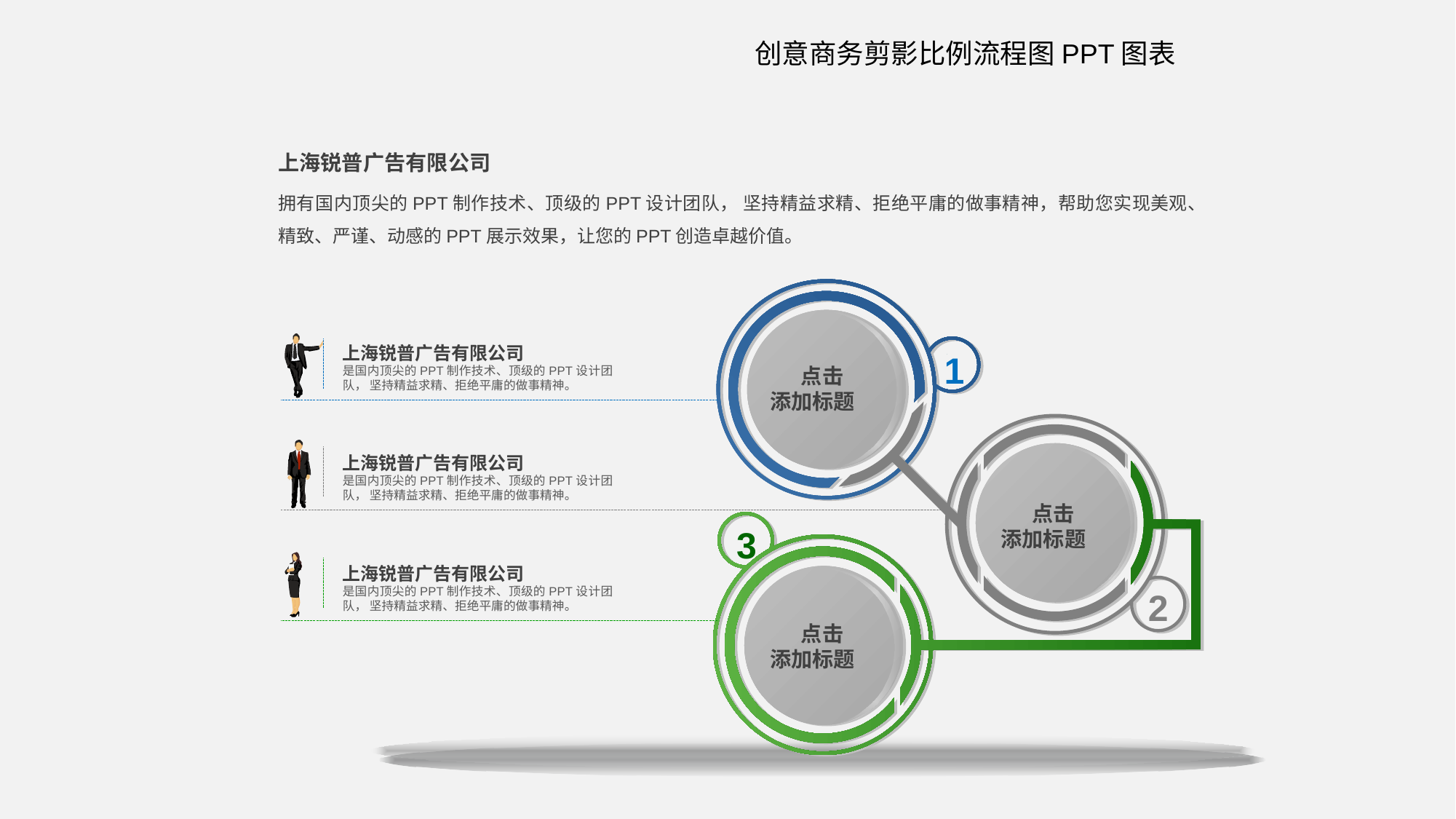

创意商务剪影比例流程图PPT图表
上海锐普广告有限公司
拥有国内顶尖的PPT制作技术、顶级的PPT设计团队， 坚持精益求精、拒绝平庸的做事精神，帮助您实现美观、精致、严谨、动感的PPT展示效果，让您的PPT创造卓越价值。

1
点击
添加标题

点击
添加标题
3

2
点击
添加标题
上海锐普广告有限公司
是国内顶尖的PPT制作技术、顶级的PPT设计团队， 坚持精益求精、拒绝平庸的做事精神。

上海锐普广告有限公司
是国内顶尖的PPT制作技术、顶级的PPT设计团队， 坚持精益求精、拒绝平庸的做事精神。

上海锐普广告有限公司
是国内顶尖的PPT制作技术、顶级的PPT设计团队， 坚持精益求精、拒绝平庸的做事精神。